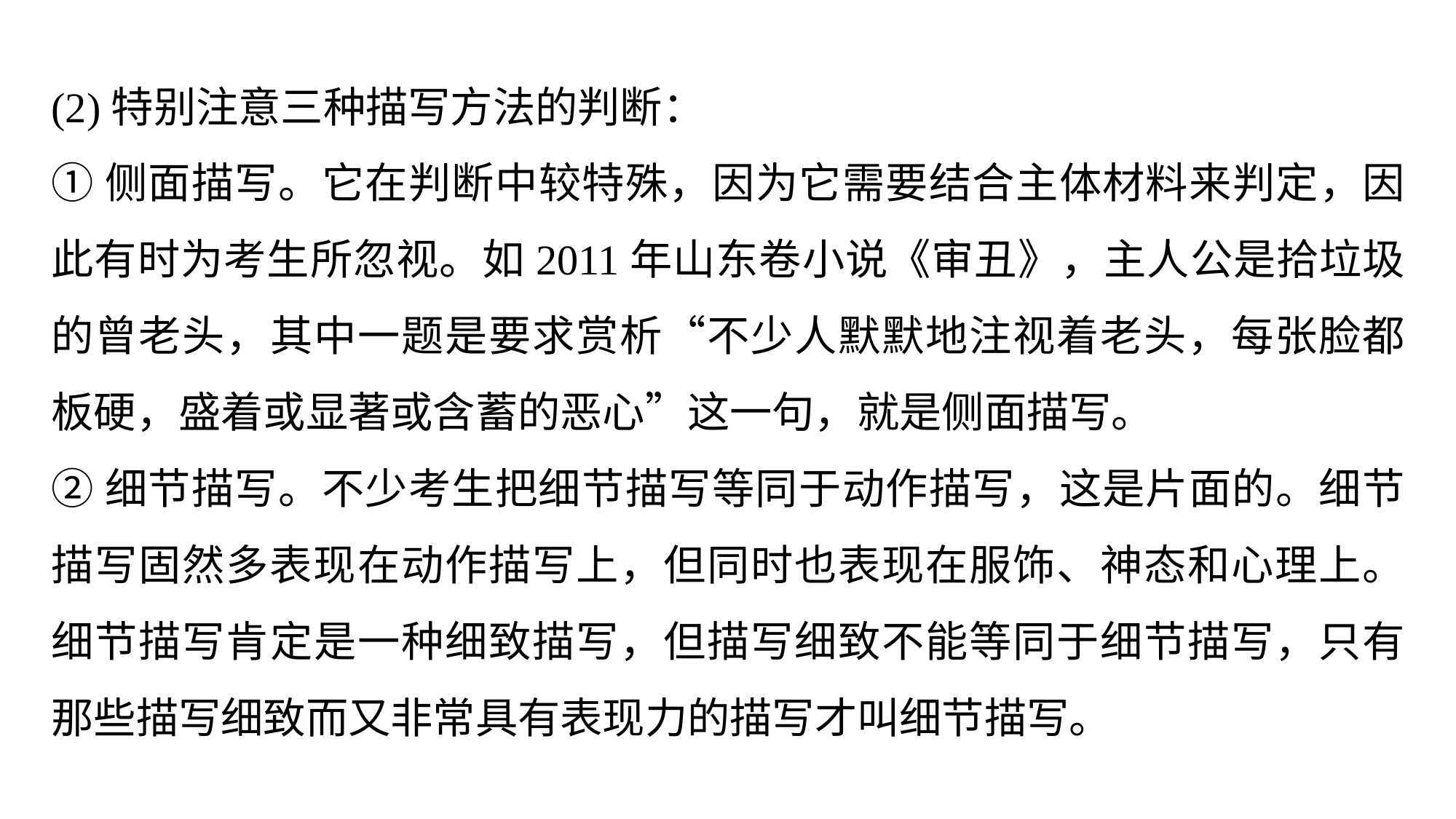

(2)特别注意三种描写方法的判断：
①侧面描写。它在判断中较特殊，因为它需要结合主体材料来判定，因此有时为考生所忽视。如2011年山东卷小说《审丑》，主人公是拾垃圾的曾老头，其中一题是要求赏析“不少人默默地注视着老头，每张脸都板硬，盛着或显著或含蓄的恶心”这一句，就是侧面描写。
②细节描写。不少考生把细节描写等同于动作描写，这是片面的。细节描写固然多表现在动作描写上，但同时也表现在服饰、神态和心理上。细节描写肯定是一种细致描写，但描写细致不能等同于细节描写，只有那些描写细致而又非常具有表现力的描写才叫细节描写。